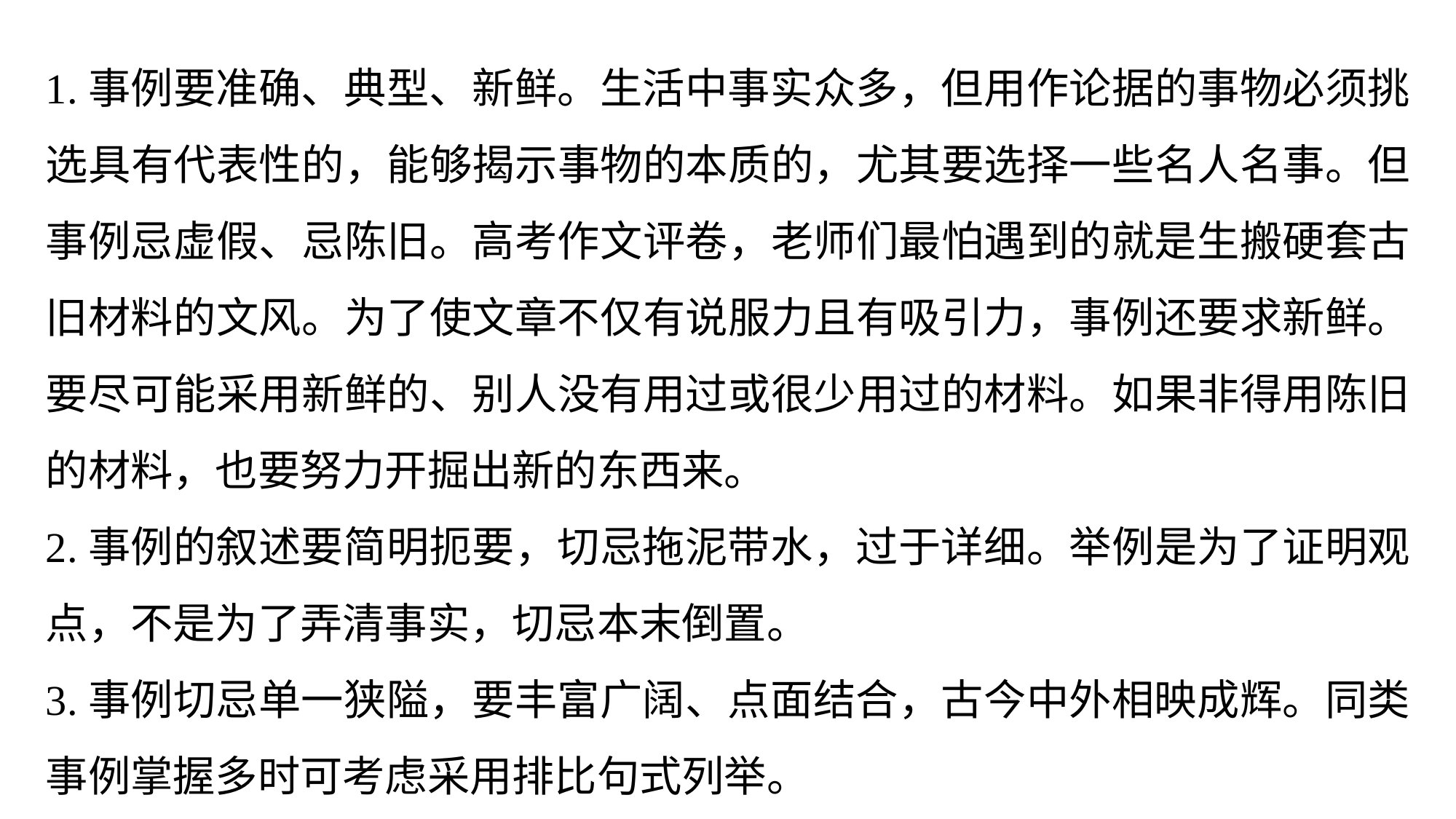

1.事例要准确、典型、新鲜。生活中事实众多，但用作论据的事物必须挑选具有代表性的，能够揭示事物的本质的，尤其要选择一些名人名事。但事例忌虚假、忌陈旧。高考作文评卷，老师们最怕遇到的就是生搬硬套古旧材料的文风。为了使文章不仅有说服力且有吸引力，事例还要求新鲜。要尽可能采用新鲜的、别人没有用过或很少用过的材料。如果非得用陈旧的材料，也要努力开掘出新的东西来。
2.事例的叙述要简明扼要，切忌拖泥带水，过于详细。举例是为了证明观点，不是为了弄清事实，切忌本末倒置。
3.事例切忌单一狭隘，要丰富广阔、点面结合，古今中外相映成辉。同类事例掌握多时可考虑采用排比句式列举。